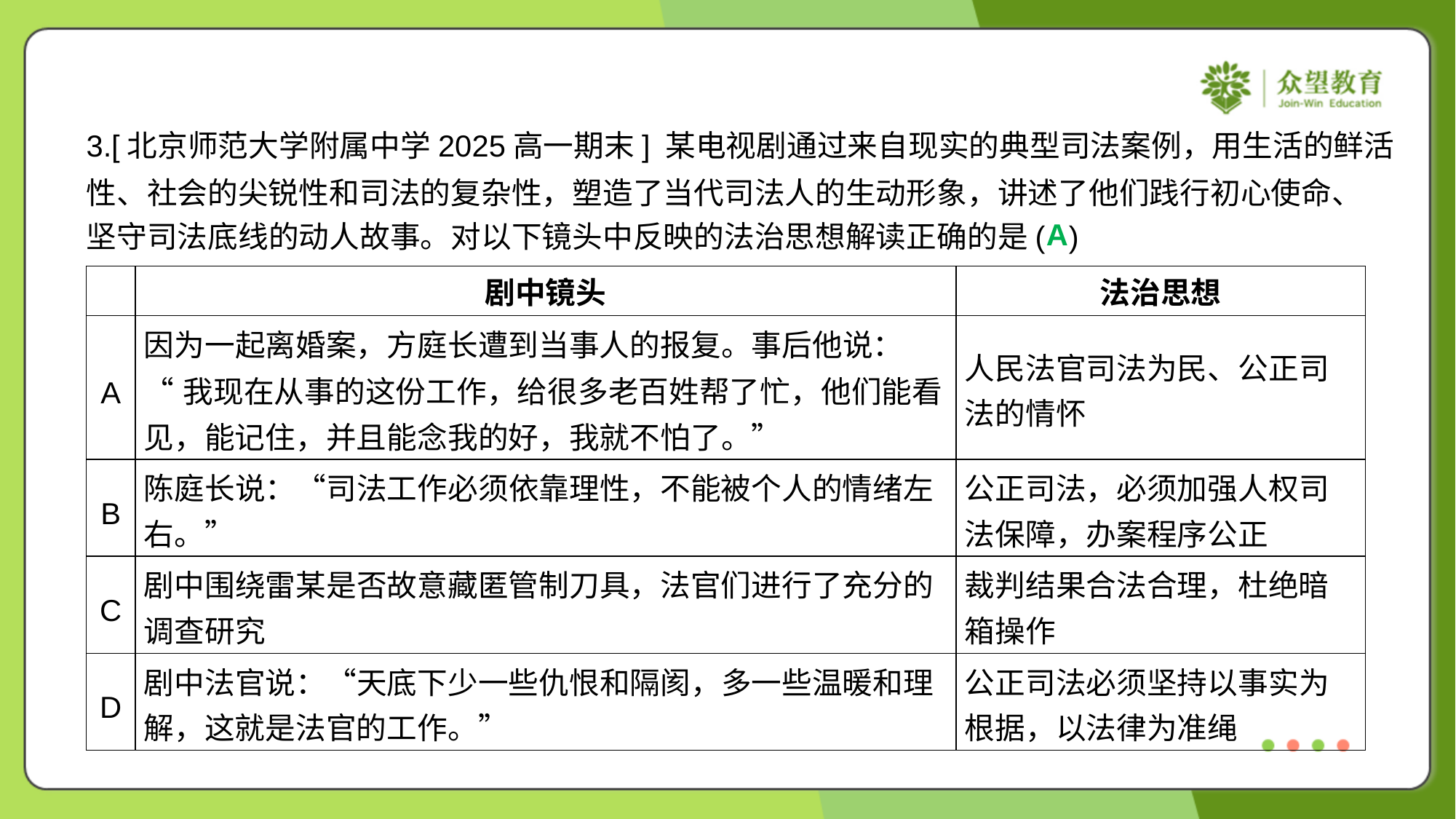

3.[北京师范大学附属中学2025高一期末] 某电视剧通过来自现实的典型司法案例，用生活的鲜活
性、社会的尖锐性和司法的复杂性，塑造了当代司法人的生动形象，讲述了他们践行初心使命、
坚守司法底线的动人故事。对以下镜头中反映的法治思想解读正确的是(   )
A
|  | 剧中镜头 | 法治思想 |
| --- | --- | --- |
| A | 因为一起离婚案，方庭长遭到当事人的报复。事后他说： “我现在从事的这份工作，给很多老百姓帮了忙，他们能看 见，能记住，并且能念我的好，我就不怕了。” | 人民法官司法为民、公正司 法的情怀 |
| B | 陈庭长说：“司法工作必须依靠理性，不能被个人的情绪左 右。” | 公正司法，必须加强人权司 法保障，办案程序公正 |
| C | 剧中围绕雷某是否故意藏匿管制刀具，法官们进行了充分的 调查研究 | 裁判结果合法合理，杜绝暗 箱操作 |
| D | 剧中法官说：“天底下少一些仇恨和隔阂，多一些温暖和理 解，这就是法官的工作。” | 公正司法必须坚持以事实为 根据，以法律为准绳 |